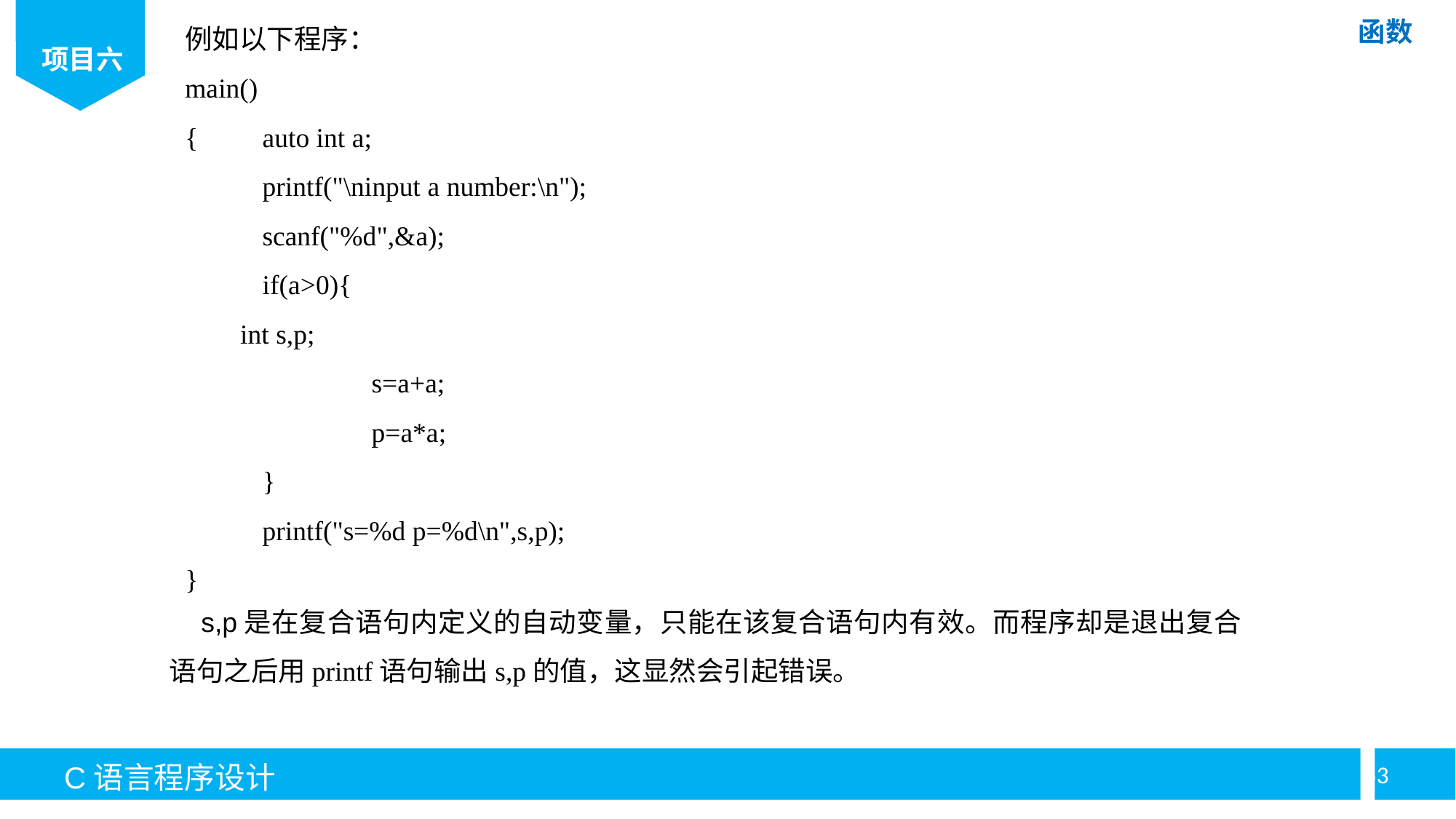

例如以下程序：
main()
{ 	auto int a;
	printf("\ninput a number:\n");
	scanf("%d",&a);
	if(a>0){
        int s,p;
		s=a+a;
		p=a*a;
	}
	printf("s=%d p=%d\n",s,p);
}
s,p是在复合语句内定义的自动变量，只能在该复合语句内有效。而程序却是退出复合语句之后用printf语句输出s,p的值，这显然会引起错误。